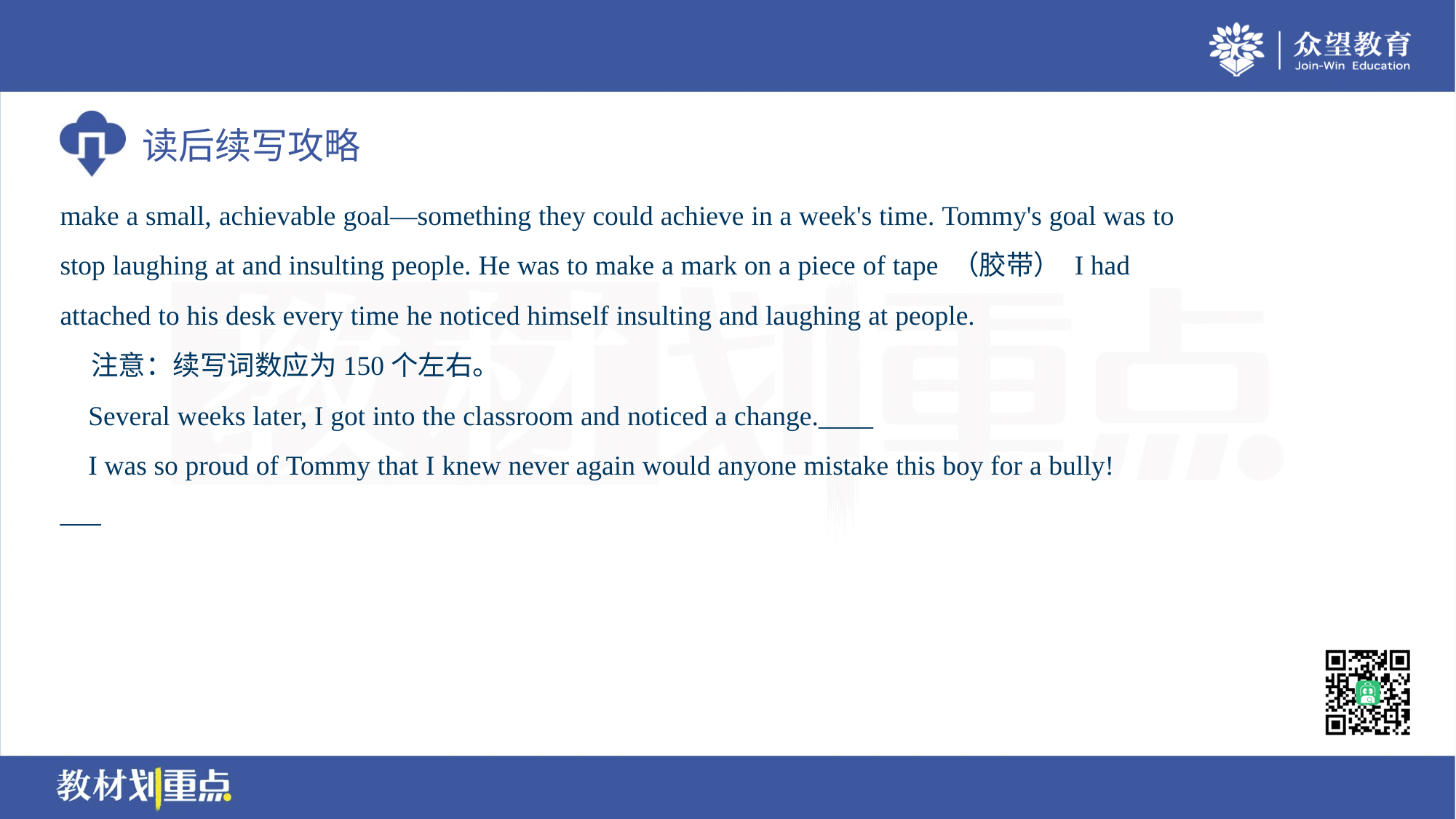

make a small, achievable goal—something they could achieve in a week's time. Tommy's goal was to
stop laughing at and insulting people. He was to make a mark on a piece of tape （胶带） I had
attached to his desk every time he noticed himself insulting and laughing at people.
    注意：续写词数应为150个左右。
    Several weeks later, I got into the classroom and noticed a change.____
    I was so proud of Tommy that I knew never again would anyone mistake this boy for a bully!
___